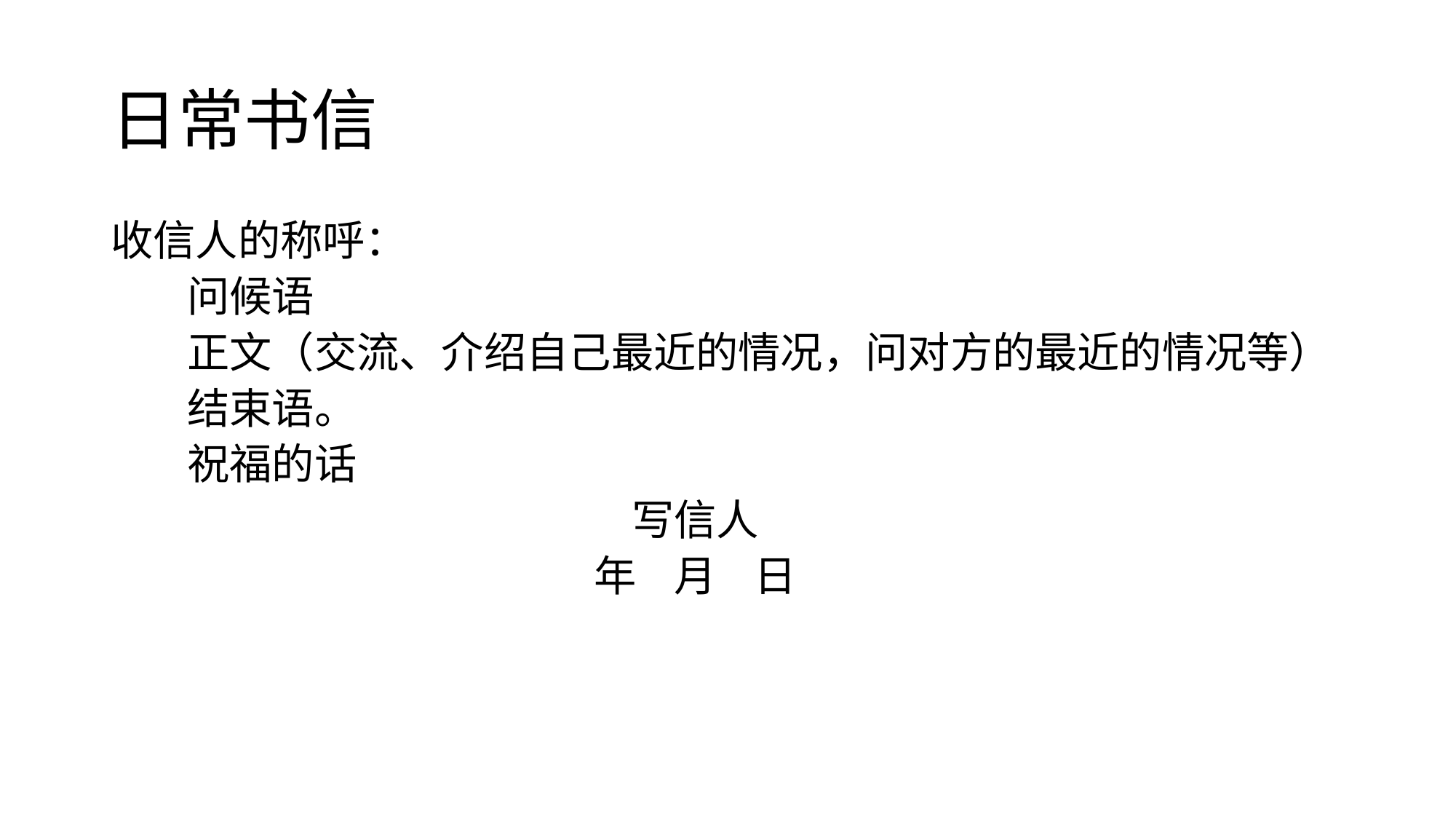

# 日常书信
收信人的称呼：
       问候语
       正文（交流、介绍自己最近的情况，问对方的最近的情况等）
       结束语。
       祝福的话
                                                      写信人
                                                  年    月    日